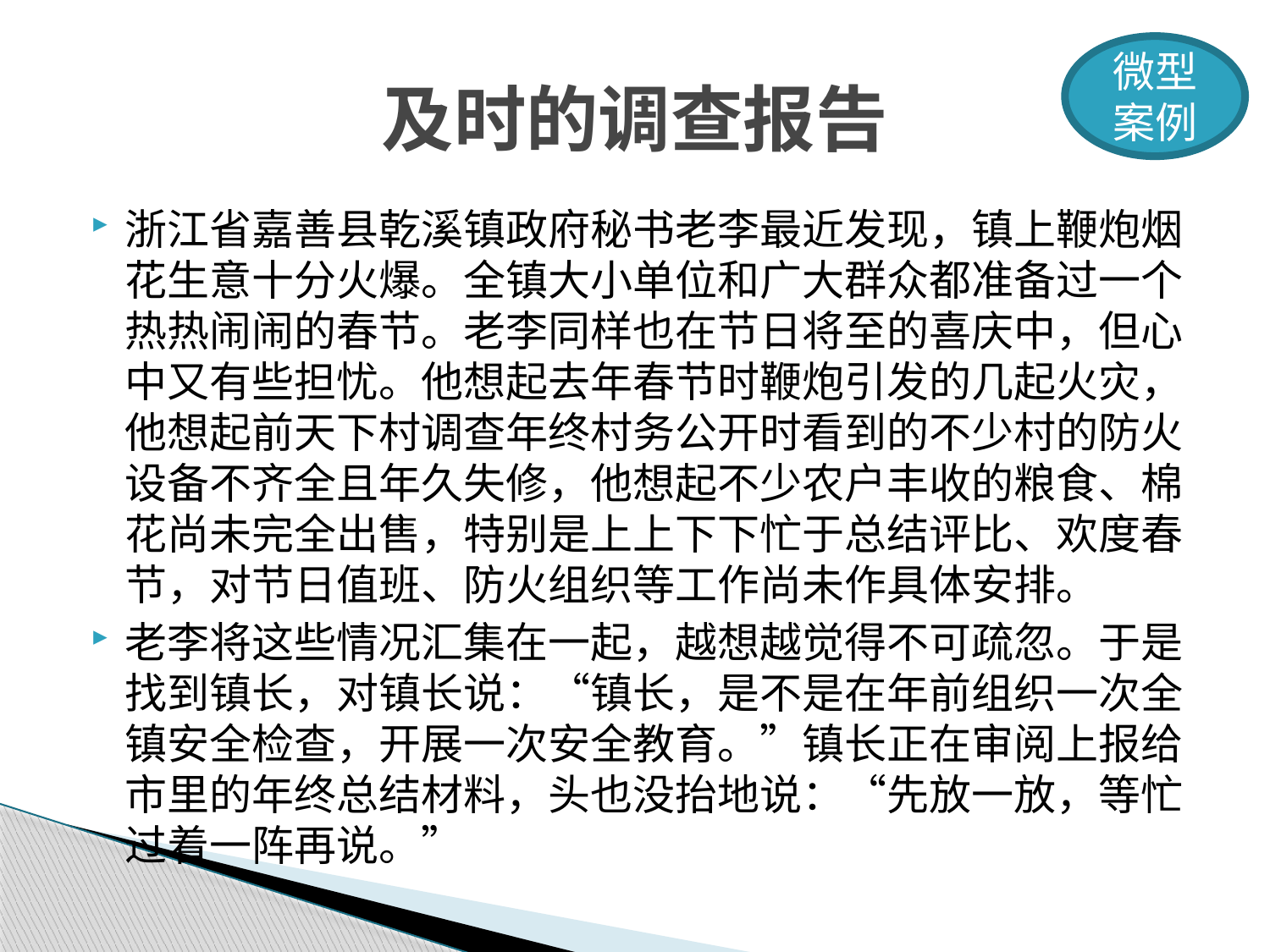

微型案例
# 及时的调查报告
浙江省嘉善县乾溪镇政府秘书老李最近发现，镇上鞭炮烟花生意十分火爆。全镇大小单位和广大群众都准备过一个热热闹闹的春节。老李同样也在节日将至的喜庆中，但心中又有些担忧。他想起去年春节时鞭炮引发的几起火灾，他想起前天下村调查年终村务公开时看到的不少村的防火设备不齐全且年久失修，他想起不少农户丰收的粮食、棉花尚未完全出售，特别是上上下下忙于总结评比、欢度春节，对节日值班、防火组织等工作尚未作具体安排。
老李将这些情况汇集在一起，越想越觉得不可疏忽。于是找到镇长，对镇长说：“镇长，是不是在年前组织一次全镇安全检查，开展一次安全教育。”镇长正在审阅上报给市里的年终总结材料，头也没抬地说：“先放一放，等忙过着一阵再说。”